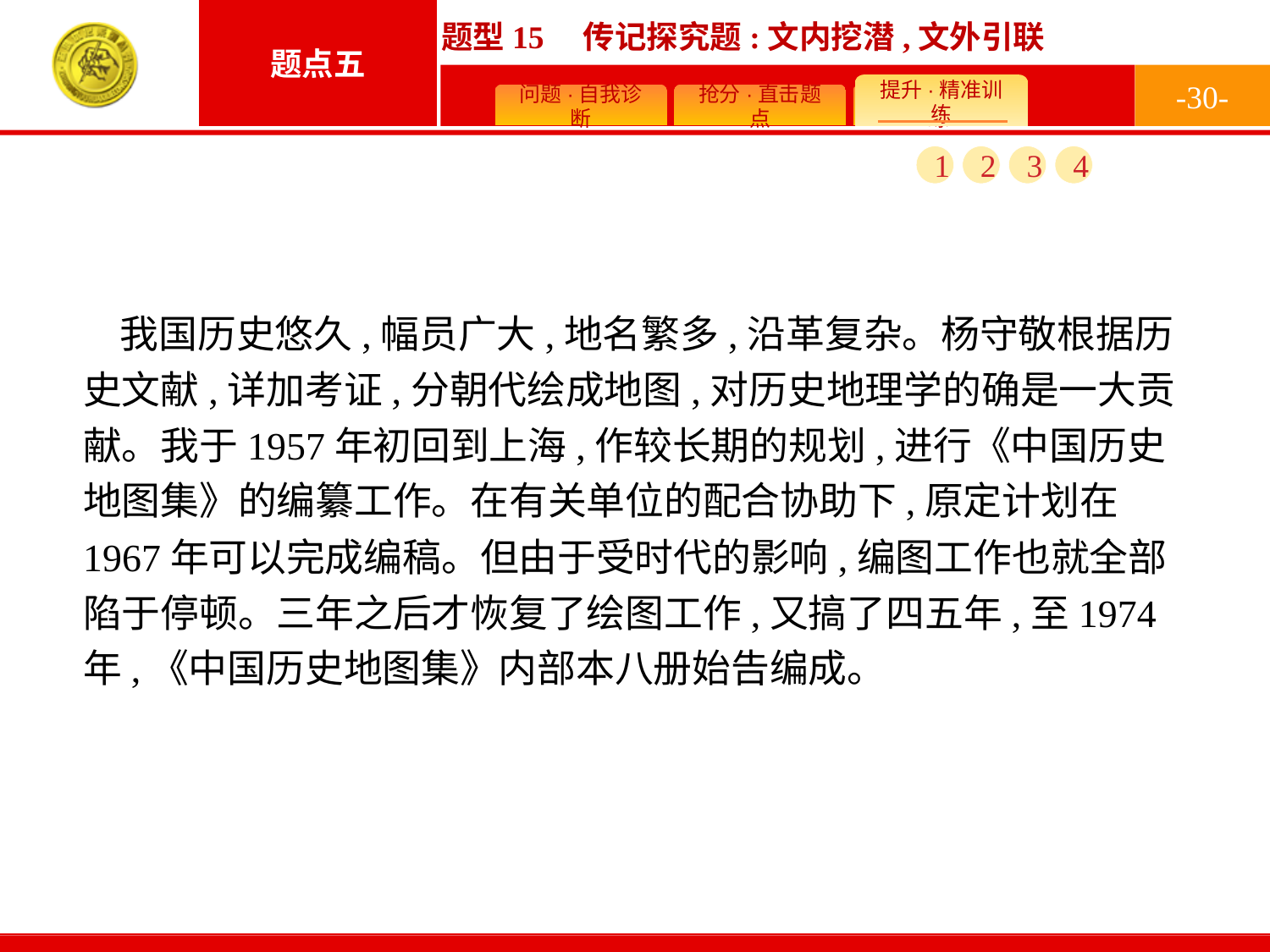

-30-
1
2
3
4
我国历史悠久,幅员广大,地名繁多,沿革复杂。杨守敬根据历史文献,详加考证,分朝代绘成地图,对历史地理学的确是一大贡献。我于1957年初回到上海,作较长期的规划,进行《中国历史地图集》的编纂工作。在有关单位的配合协助下,原定计划在1967年可以完成编稿。但由于受时代的影响,编图工作也就全部陷于停顿。三年之后才恢复了绘图工作,又搞了四五年,至1974年,《中国历史地图集》内部本八册始告编成。